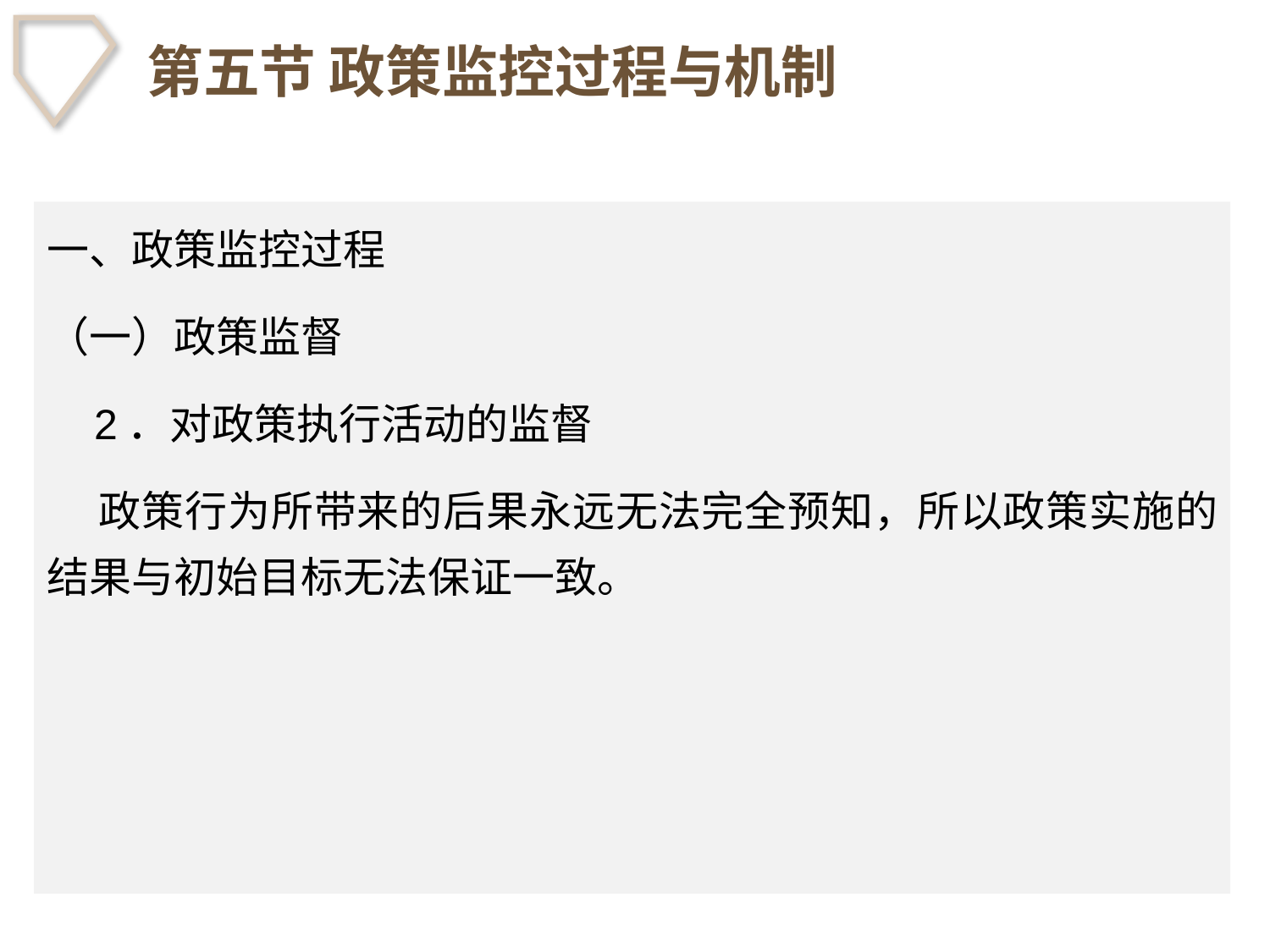

# 第五节 政策监控过程与机制
一、政策监控过程
（一）政策监督
    2．对政策执行活动的监督
    政策行为所带来的后果永远无法完全预知，所以政策实施的结果与初始目标无法保证一致。